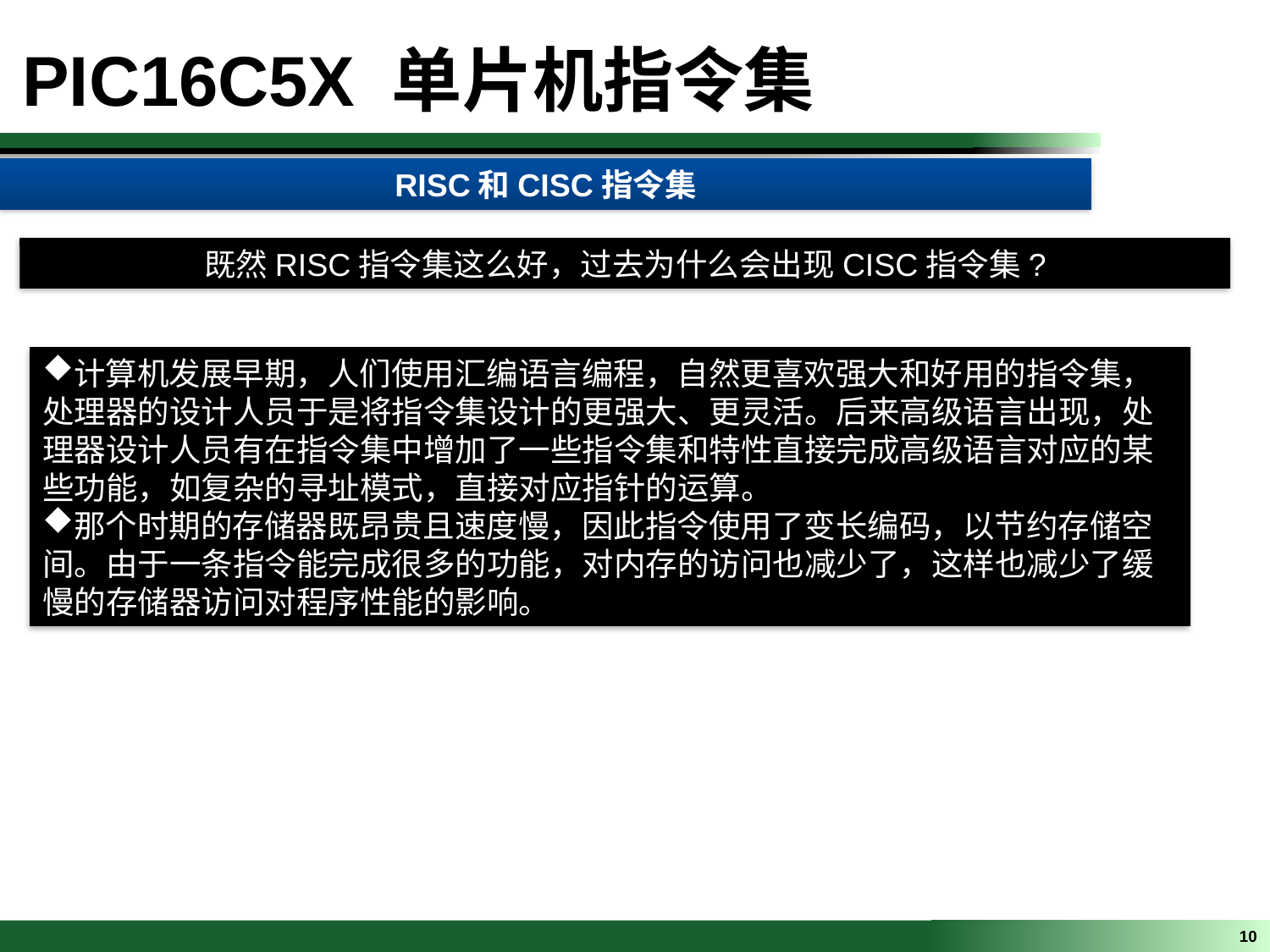

PIC16C5X 单片机指令集
RISC和CISC指令集
既然RISC指令集这么好，过去为什么会出现CISC指令集?
计算机发展早期，人们使用汇编语言编程，自然更喜欢强大和好用的指令集，处理器的设计人员于是将指令集设计的更强大、更灵活。后来高级语言出现，处理器设计人员有在指令集中增加了一些指令集和特性直接完成高级语言对应的某些功能，如复杂的寻址模式，直接对应指针的运算。
那个时期的存储器既昂贵且速度慢，因此指令使用了变长编码，以节约存储空间。由于一条指令能完成很多的功能，对内存的访问也减少了，这样也减少了缓慢的存储器访问对程序性能的影响。
10